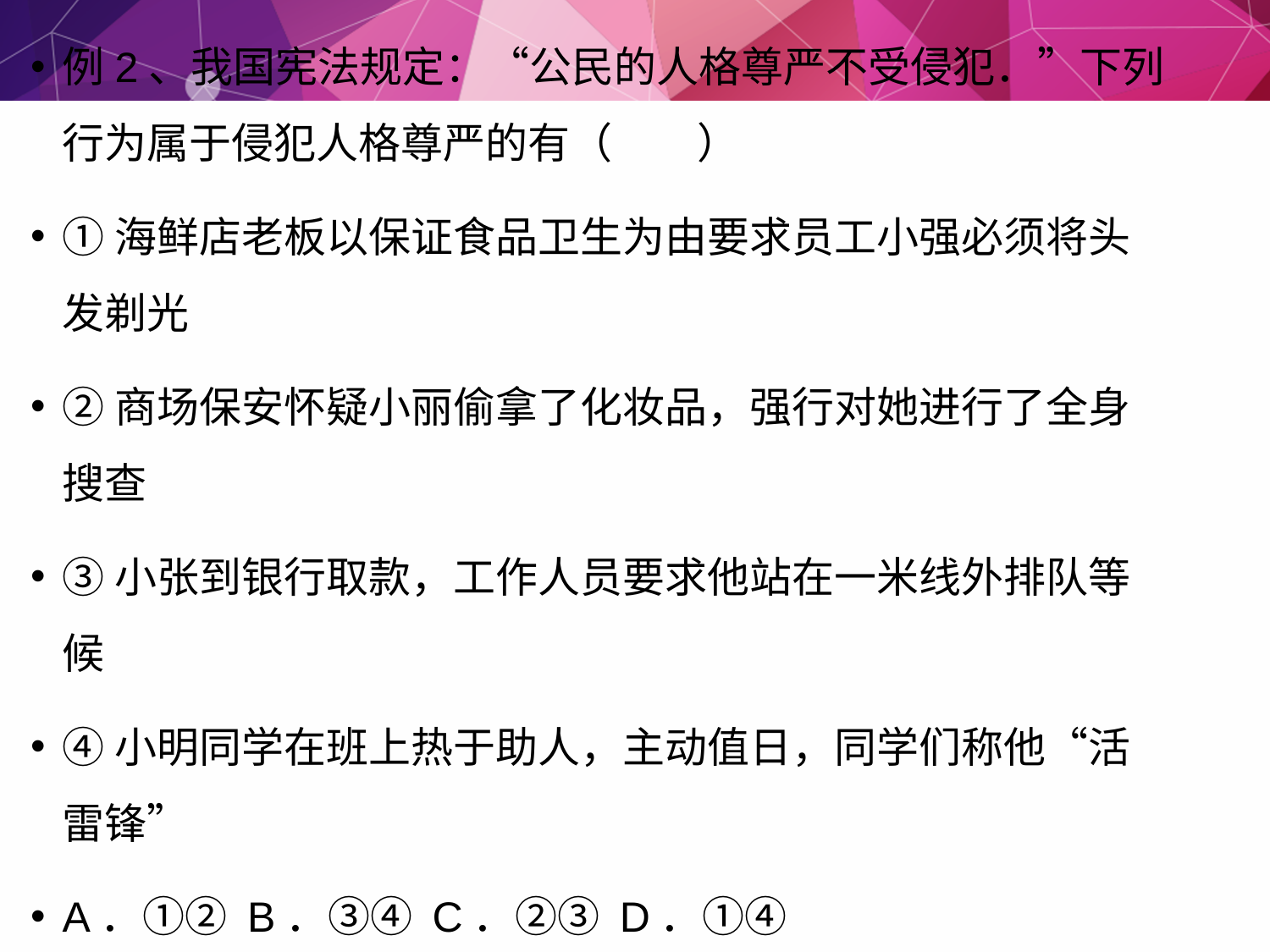

例2、我国宪法规定：“公民的人格尊严不受侵犯．”下列行为属于侵犯人格尊严的有（　　）
①海鲜店老板以保证食品卫生为由要求员工小强必须将头发剃光
②商场保安怀疑小丽偷拿了化妆品，强行对她进行了全身搜查
③小张到银行取款，工作人员要求他站在一米线外排队等候
④小明同学在班上热于助人，主动值日，同学们称他“活雷锋”
A．①② B．③④ C．②③ D．①④